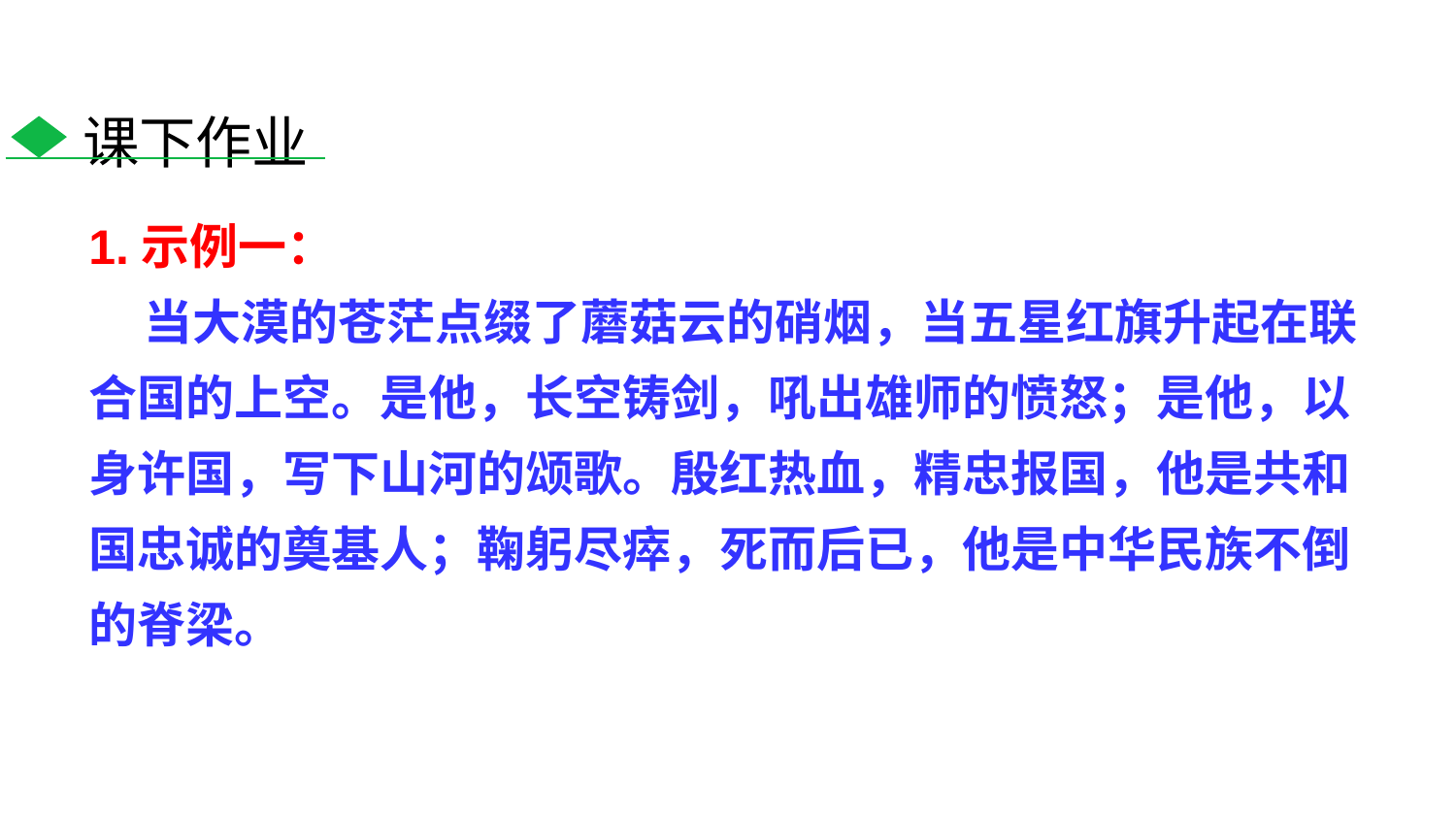

课下作业

1.示例一：
    当大漠的苍茫点缀了蘑菇云的硝烟，当五星红旗升起在联合国的上空。是他，长空铸剑，吼出雄师的愤怒；是他，以身许国，写下山河的颂歌。殷红热血，精忠报国，他是共和国忠诚的奠基人；鞠躬尽瘁，死而后已，他是中华民族不倒的脊梁。